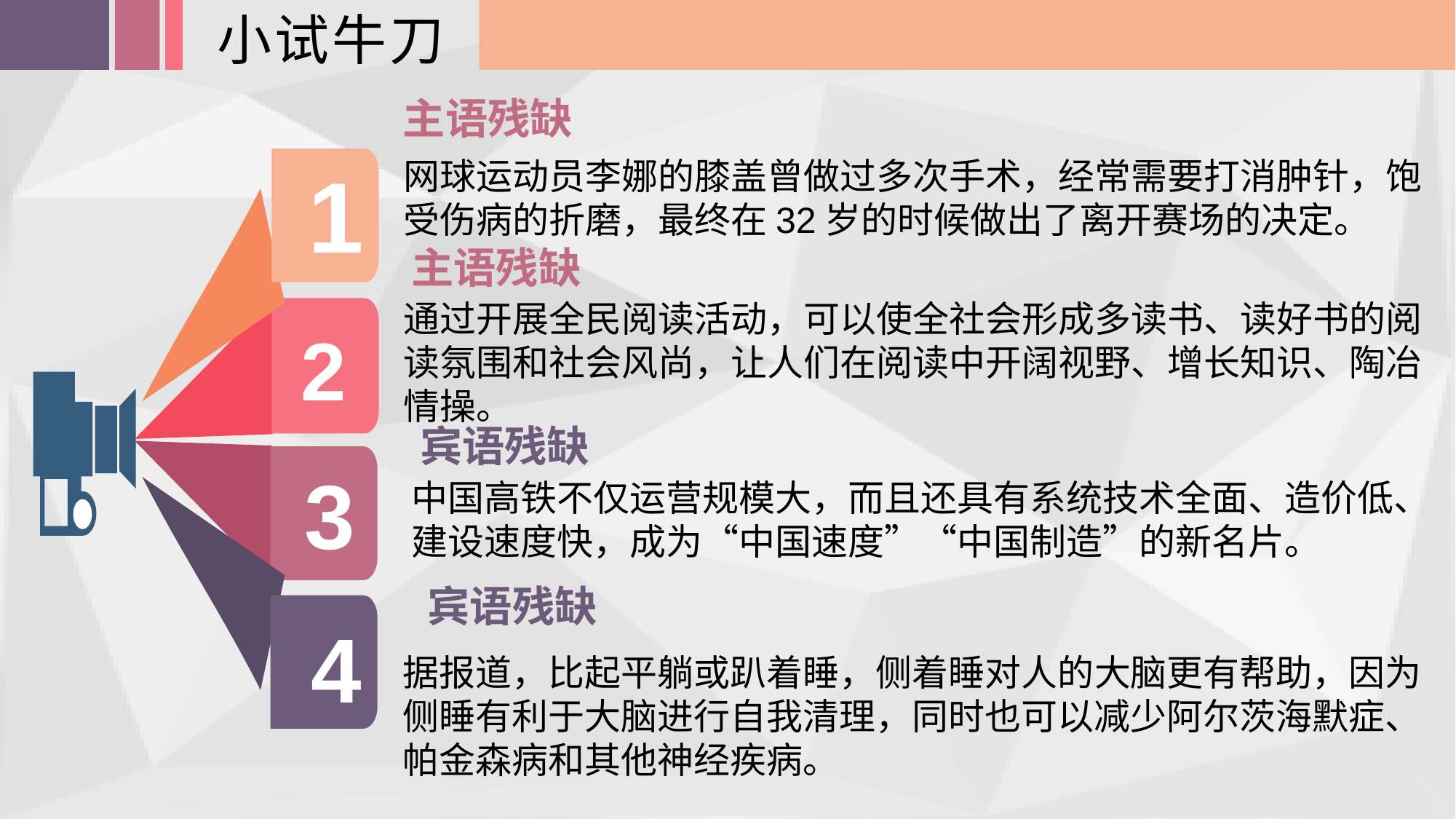

小试牛刀

主语残缺
1

2

3

4
网球运动员李娜的膝盖曾做过多次手术，经常需要打消肿针，饱受伤病的折磨，最终在32岁的时候做出了离开赛场的决定。
主语残缺
通过开展全民阅读活动，可以使全社会形成多读书、读好书的阅读氛围和社会风尚，让人们在阅读中开阔视野、增长知识、陶冶情操。
宾语残缺
中国高铁不仅运营规模大，而且还具有系统技术全面、造价低、建设速度快，成为“中国速度”“中国制造”的新名片。
宾语残缺
据报道，比起平躺或趴着睡，侧着睡对人的大脑更有帮助，因为侧睡有利于大脑进行自我清理，同时也可以减少阿尔茨海默症、帕金森病和其他神经疾病。